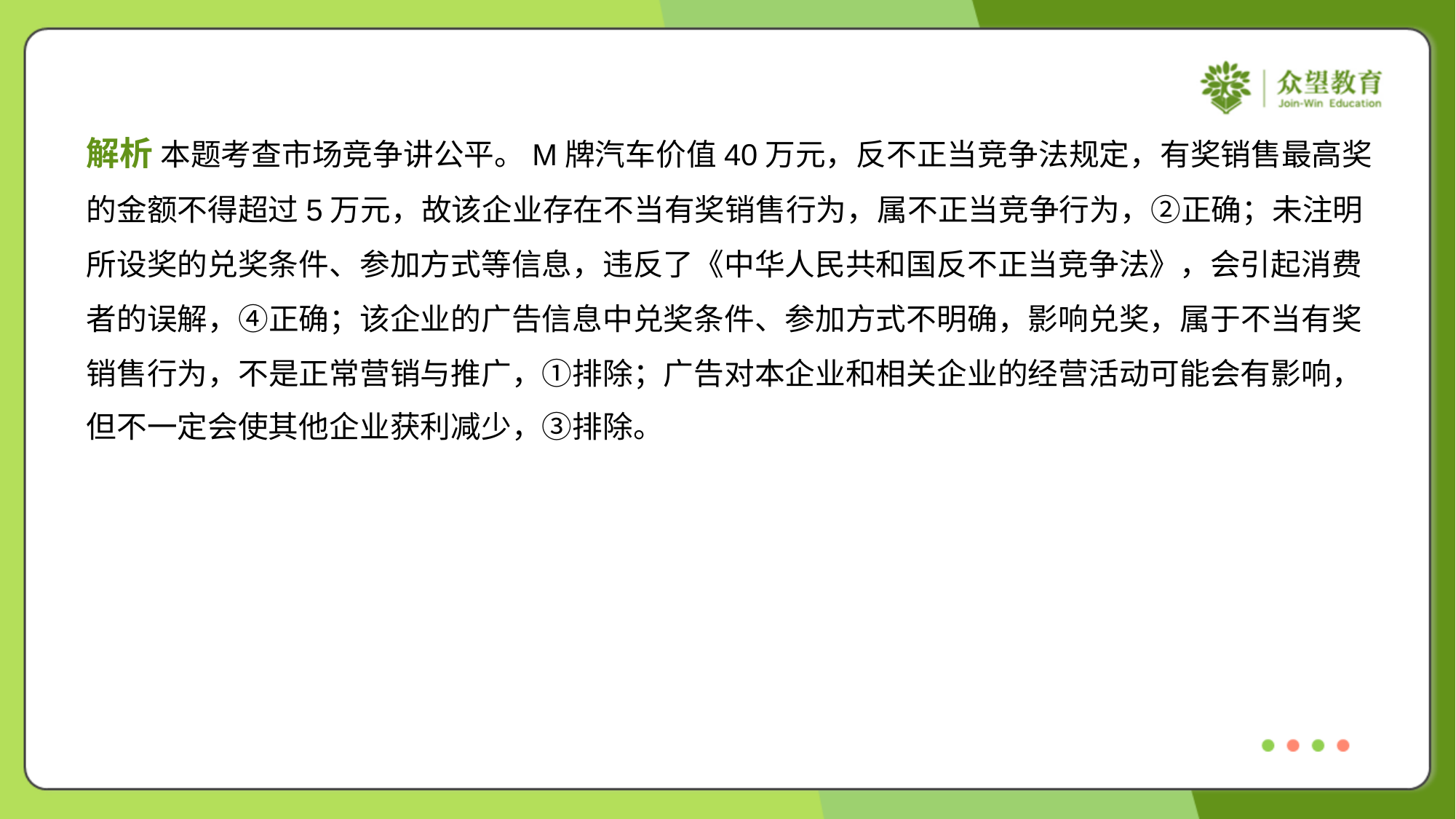

解析 本题考查市场竞争讲公平。M牌汽车价值40万元，反不正当竞争法规定，有奖销售最高奖
的金额不得超过5万元，故该企业存在不当有奖销售行为，属不正当竞争行为，②正确；未注明
所设奖的兑奖条件、参加方式等信息，违反了《中华人民共和国反不正当竞争法》，会引起消费
者的误解，④正确；该企业的广告信息中兑奖条件、参加方式不明确，影响兑奖，属于不当有奖
销售行为，不是正常营销与推广，①排除；广告对本企业和相关企业的经营活动可能会有影响，
但不一定会使其他企业获利减少，③排除。